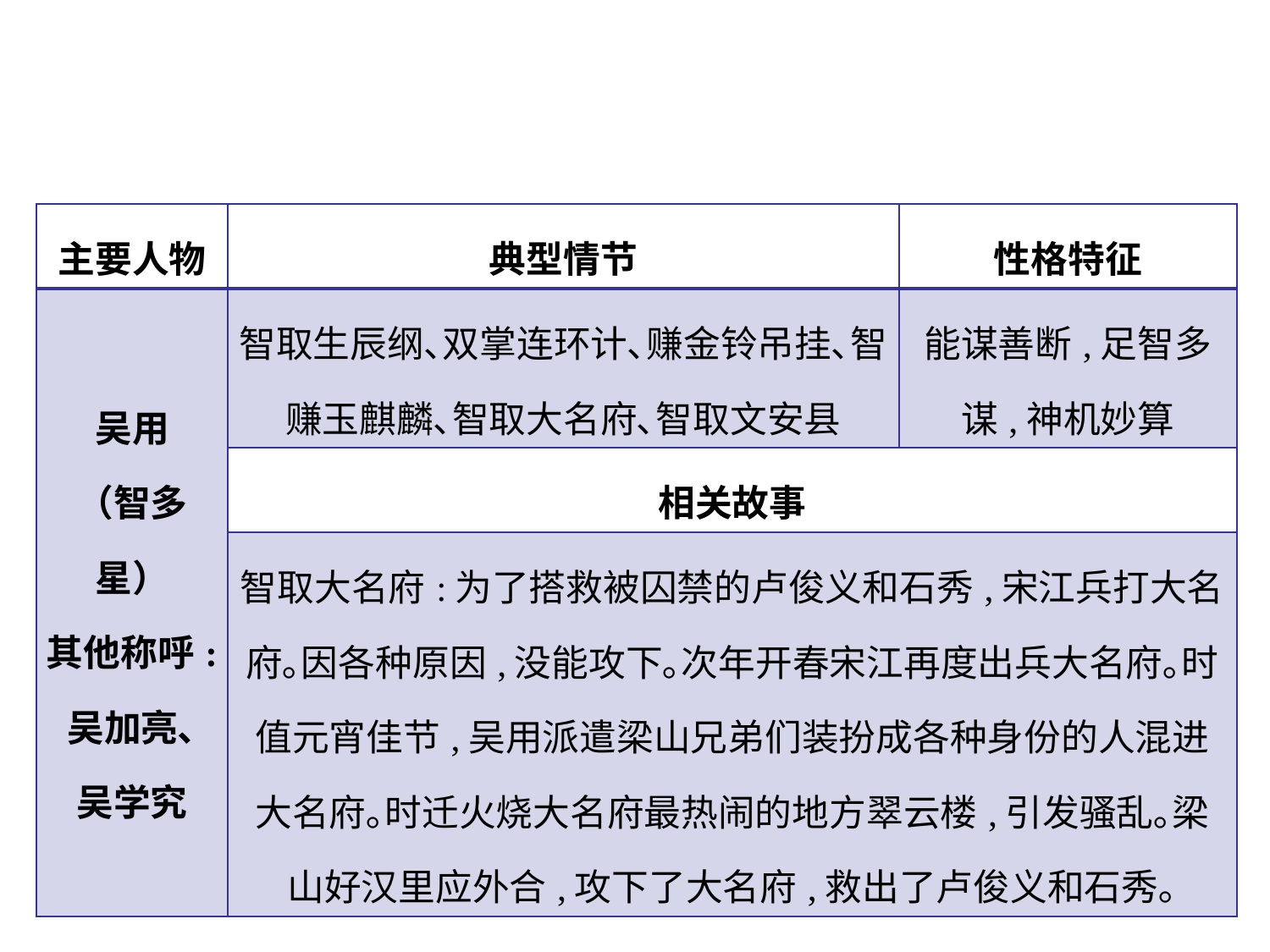

| 主要人物 | 典型情节 | 性格特征 |
| --- | --- | --- |
| 吴用 （智多星） 其他称呼: 吴加亮､ 吴学究 | 智取生辰纲､双掌连环计､赚金铃吊挂､智赚玉麒麟､智取大名府､智取文安县 | 能谋善断,足智多谋,神机妙算 |
|  | 相关故事 |  |
|  | 智取大名府:为了搭救被囚禁的卢俊义和石秀,宋江兵打大名府｡因各种原因,没能攻下｡次年开春宋江再度出兵大名府｡时值元宵佳节,吴用派遣梁山兄弟们装扮成各种身份的人混进大名府｡时迁火烧大名府最热闹的地方翠云楼,引发骚乱｡梁山好汉里应外合,攻下了大名府,救出了卢俊义和石秀｡ |  |